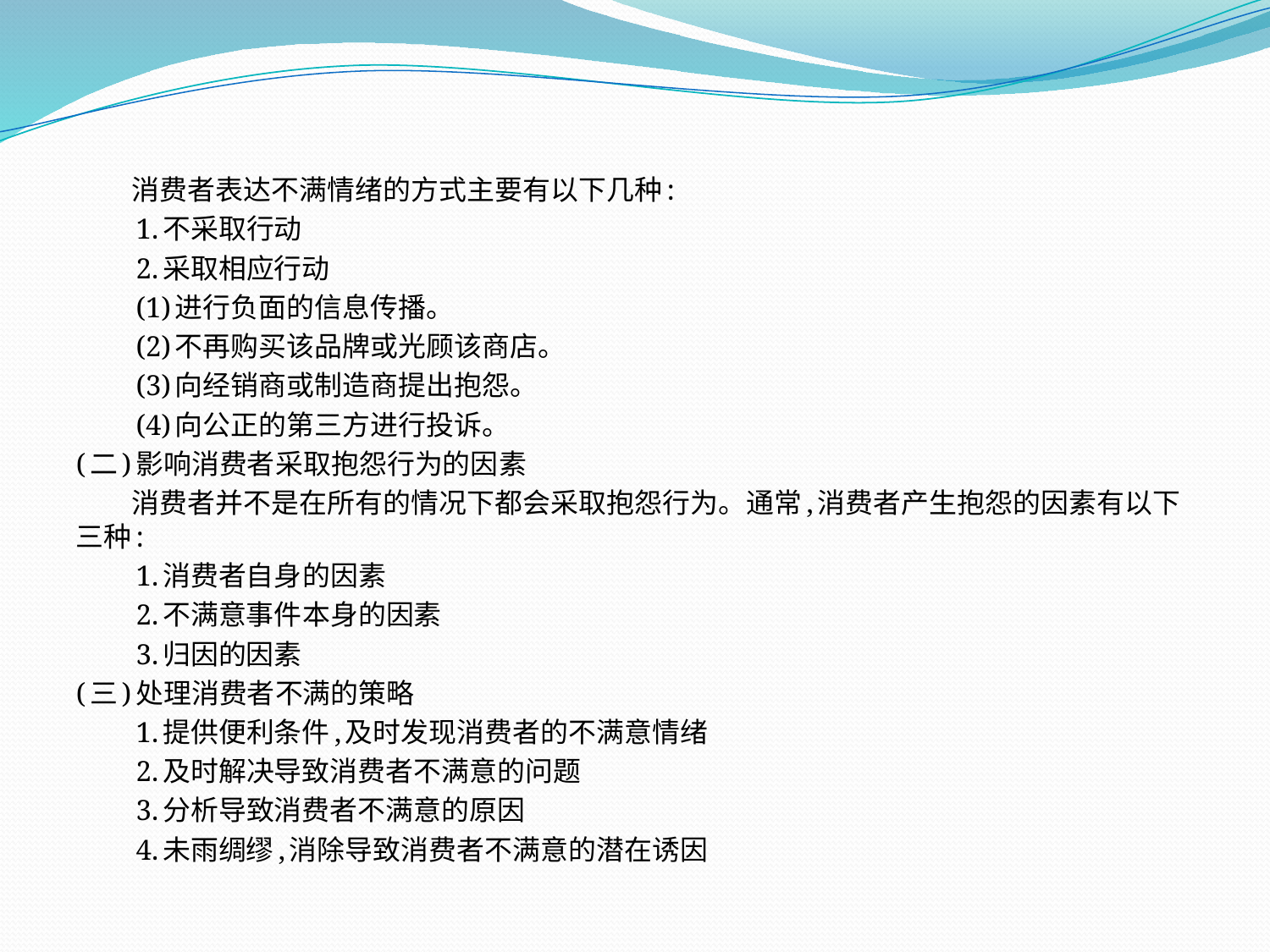

消费者表达不满情绪的方式主要有以下几种:
　　1.不采取行动
　　2.采取相应行动
　　(1)进行负面的信息传播。
　　(2)不再购买该品牌或光顾该商店。
　　(3)向经销商或制造商提出抱怨。
　　(4)向公正的第三方进行投诉。
(二)影响消费者采取抱怨行为的因素
　　消费者并不是在所有的情况下都会采取抱怨行为。通常,消费者产生抱怨的因素有以下三种:
　　1.消费者自身的因素
　　2.不满意事件本身的因素
　　3.归因的因素
(三)处理消费者不满的策略
　　1.提供便利条件,及时发现消费者的不满意情绪
　　2.及时解决导致消费者不满意的问题
　　3.分析导致消费者不满意的原因
　　4.未雨绸缪,消除导致消费者不满意的潜在诱因